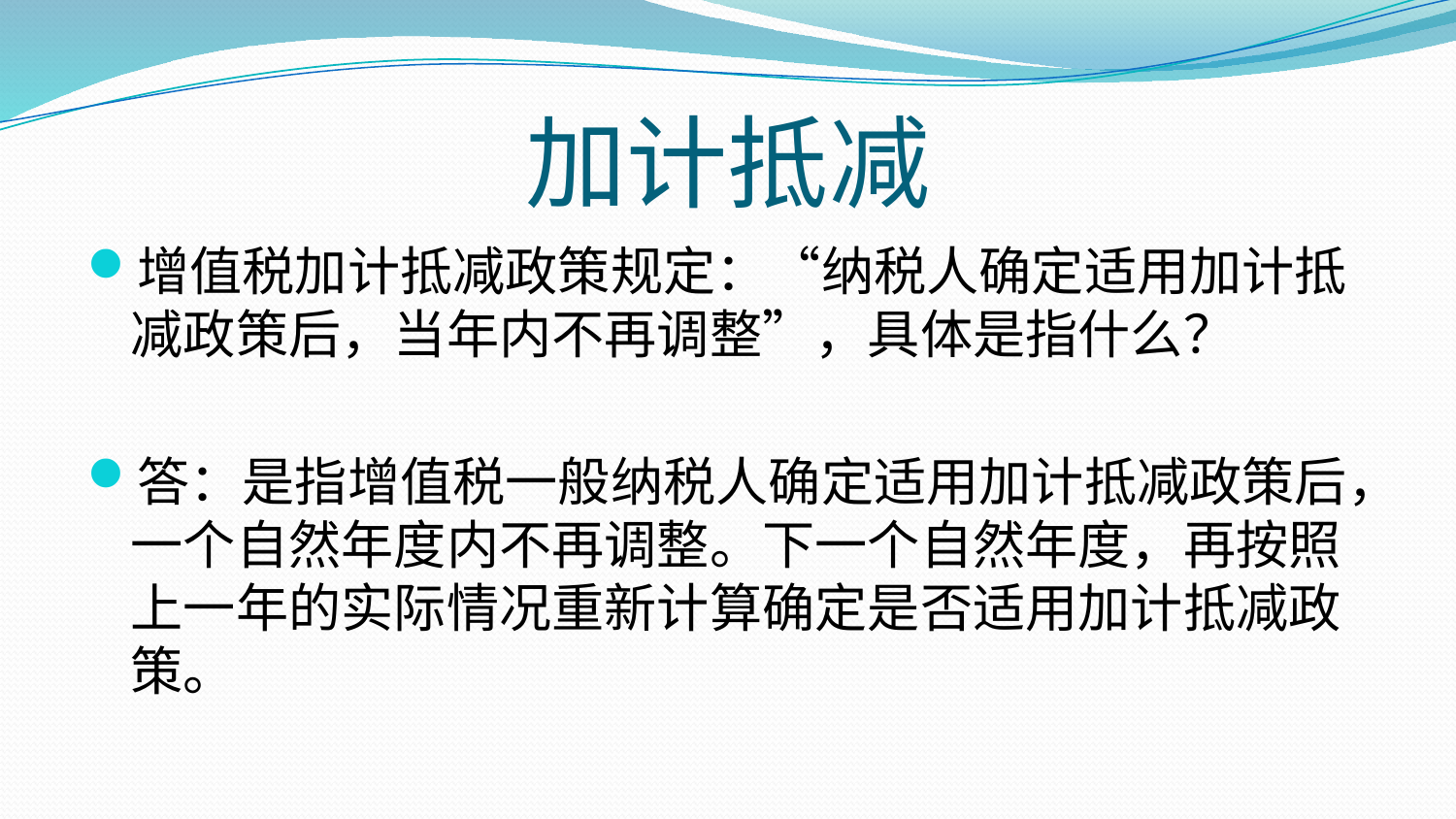

# 加计抵减
增值税加计抵减政策规定：“纳税人确定适用加计抵减政策后，当年内不再调整”，具体是指什么？

答：是指增值税一般纳税人确定适用加计抵减政策后，一个自然年度内不再调整。下一个自然年度，再按照上一年的实际情况重新计算确定是否适用加计抵减政策。